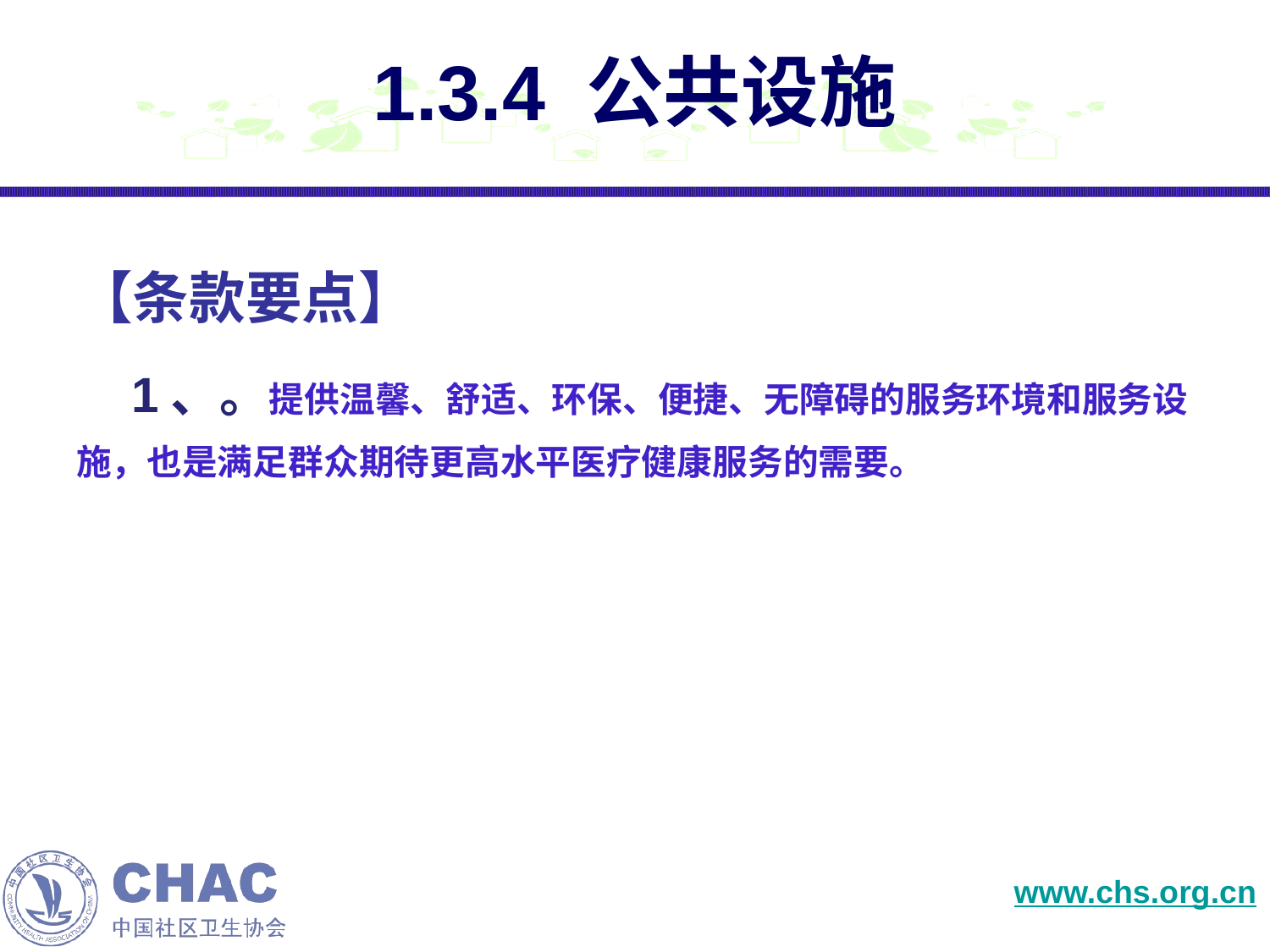

# 1.3.4 公共设施
【条款要点】
    1、。提供温馨、舒适、环保、便捷、无障碍的服务环境和服务设施，也是满足群众期待更高水平医疗健康服务的需要。